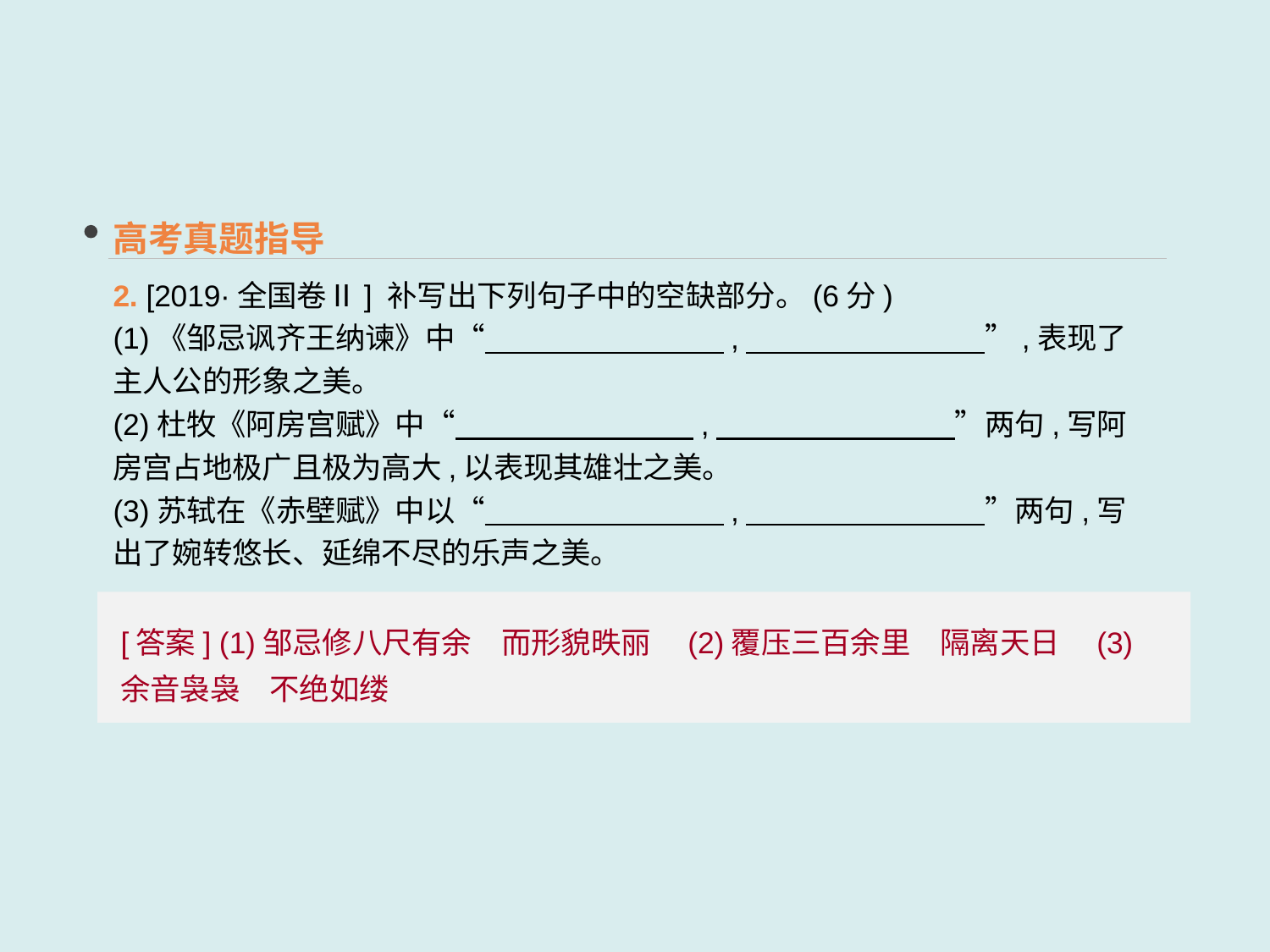

高考真题指导

2. [2019·全国卷Ⅱ] 补写出下列句子中的空缺部分。(6分)
(1)《邹忌讽齐王纳谏》中“　　　　　　　　,　　　　　　　　”,表现了主人公的形象之美。
(2)杜牧《阿房宫赋》中“　　　　　　　　,　　　　　　　　”两句,写阿房宫占地极广且极为高大,以表现其雄壮之美。
(3)苏轼在《赤壁赋》中以“　　　　　　　　,　　　　　　　　”两句,写出了婉转悠长、延绵不尽的乐声之美。

[答案] (1)邹忌修八尺有余　而形貌昳丽　(2)覆压三百余里　隔离天日　(3)余音袅袅　不绝如缕